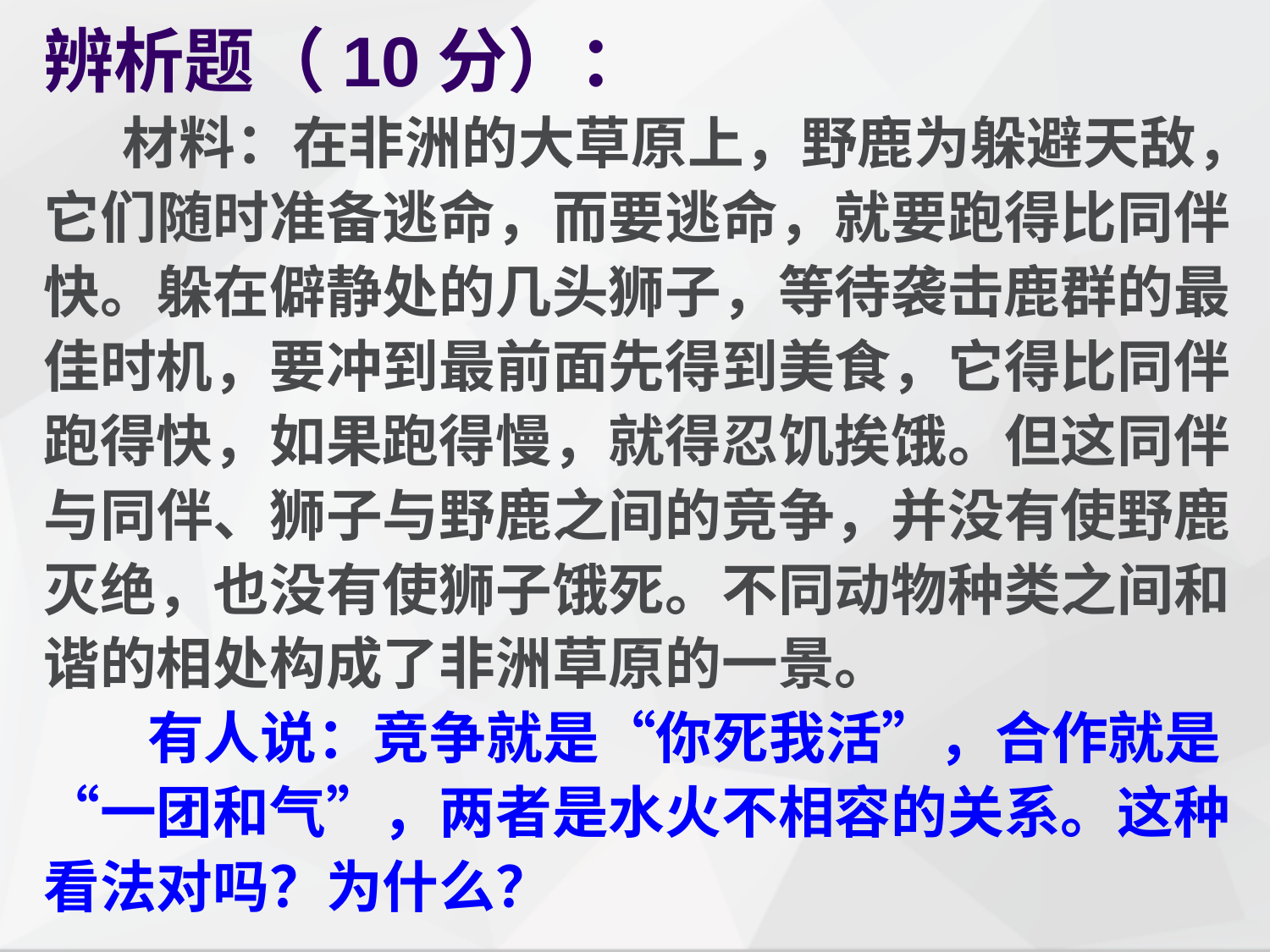

辨析题（10分）：
      材料：在非洲的大草原上，野鹿为躲避天敌，它们随时准备逃命，而要逃命，就要跑得比同伴快。躲在僻静处的几头狮子，等待袭击鹿群的最佳时机，要冲到最前面先得到美食，它得比同伴跑得快，如果跑得慢，就得忍饥挨饿。但这同伴与同伴、狮子与野鹿之间的竞争，并没有使野鹿灭绝，也没有使狮子饿死。不同动物种类之间和谐的相处构成了非洲草原的一景。
       有人说：竞争就是“你死我活”，合作就是“一团和气”，两者是水火不相容的关系。这种看法对吗？为什么？